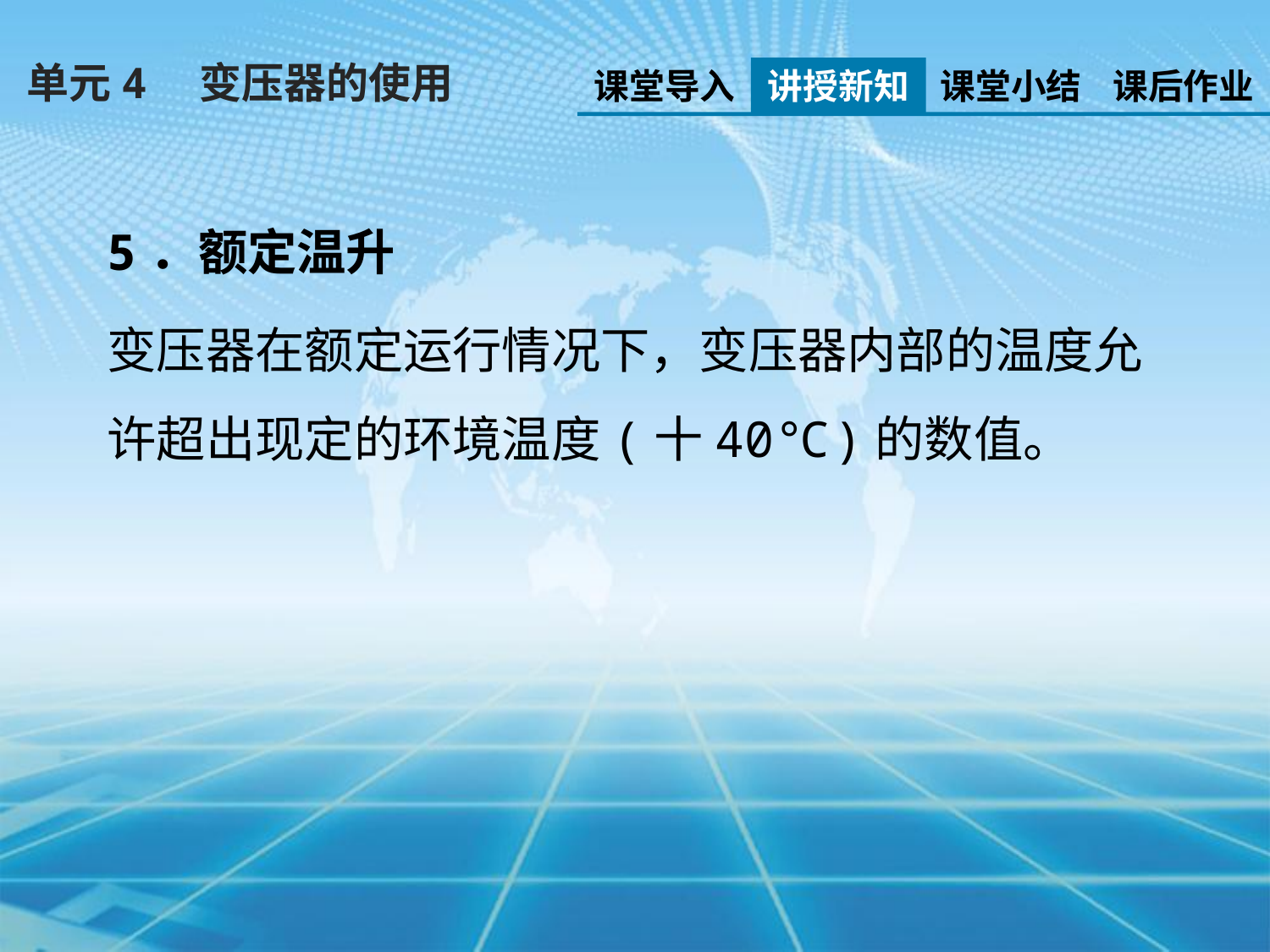

单元4　变压器的使用
课堂导入
讲授新知
课堂小结
课后作业
5．额定温升
变压器在额定运行情况下，变压器内部的温度允许超出现定的环境温度(十40℃)的数值。